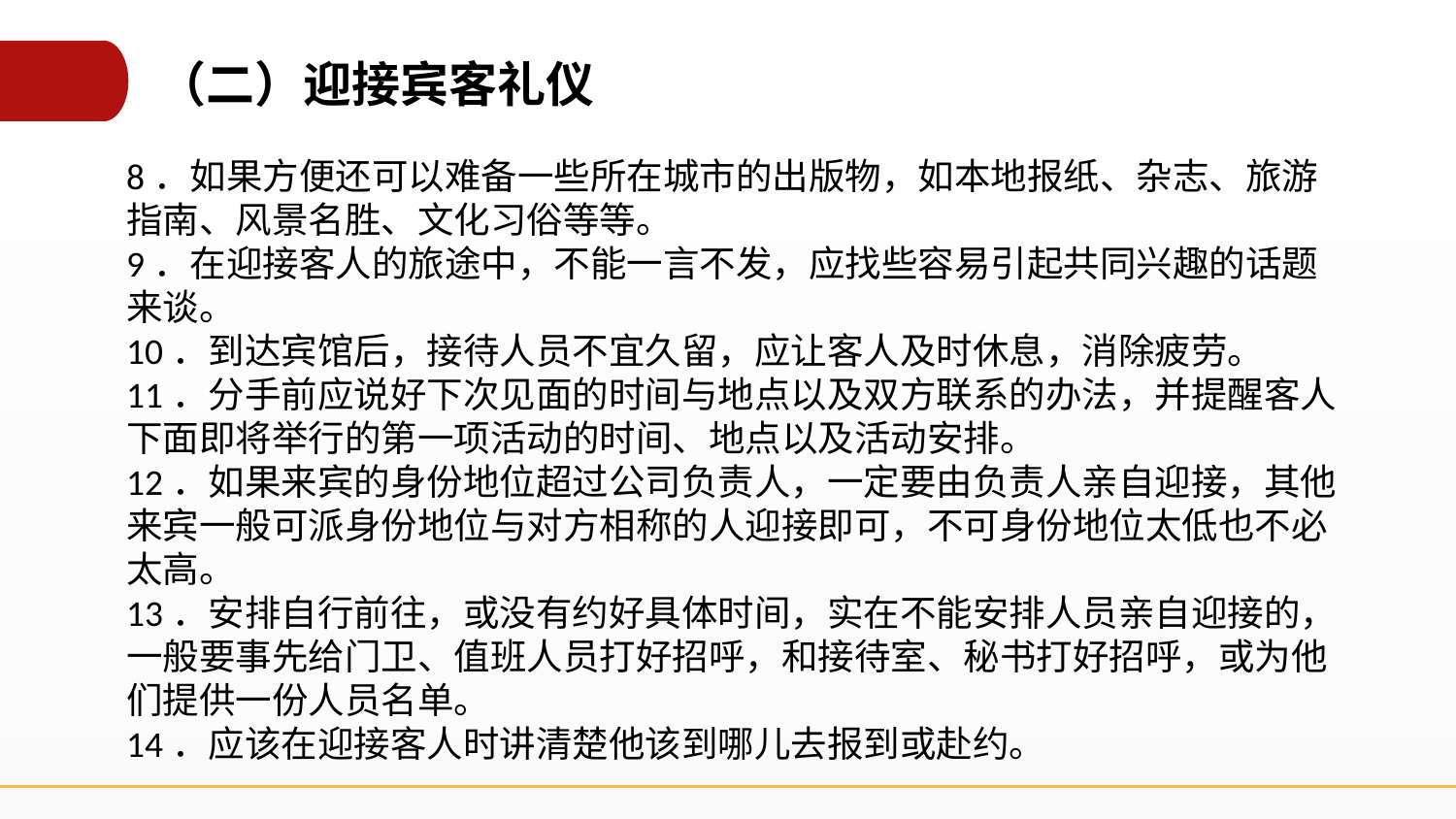

（二）迎接宾客礼仪
8．如果方便还可以难备一些所在城市的出版物，如本地报纸、杂志、旅游指南、风景名胜、文化习俗等等。
9．在迎接客人的旅途中，不能一言不发，应找些容易引起共同兴趣的话题来谈。
10．到达宾馆后，接待人员不宜久留，应让客人及时休息，消除疲劳。
11．分手前应说好下次见面的时间与地点以及双方联系的办法，并提醒客人下面即将举行的第一项活动的时间、地点以及活动安排。
12．如果来宾的身份地位超过公司负责人，一定要由负责人亲自迎接，其他来宾一般可派身份地位与对方相称的人迎接即可，不可身份地位太低也不必太高。
13．安排自行前往，或没有约好具体时间，实在不能安排人员亲自迎接的，一般要事先给门卫、值班人员打好招呼，和接待室、秘书打好招呼，或为他们提供一份人员名单。
14．应该在迎接客人时讲清楚他该到哪儿去报到或赴约。